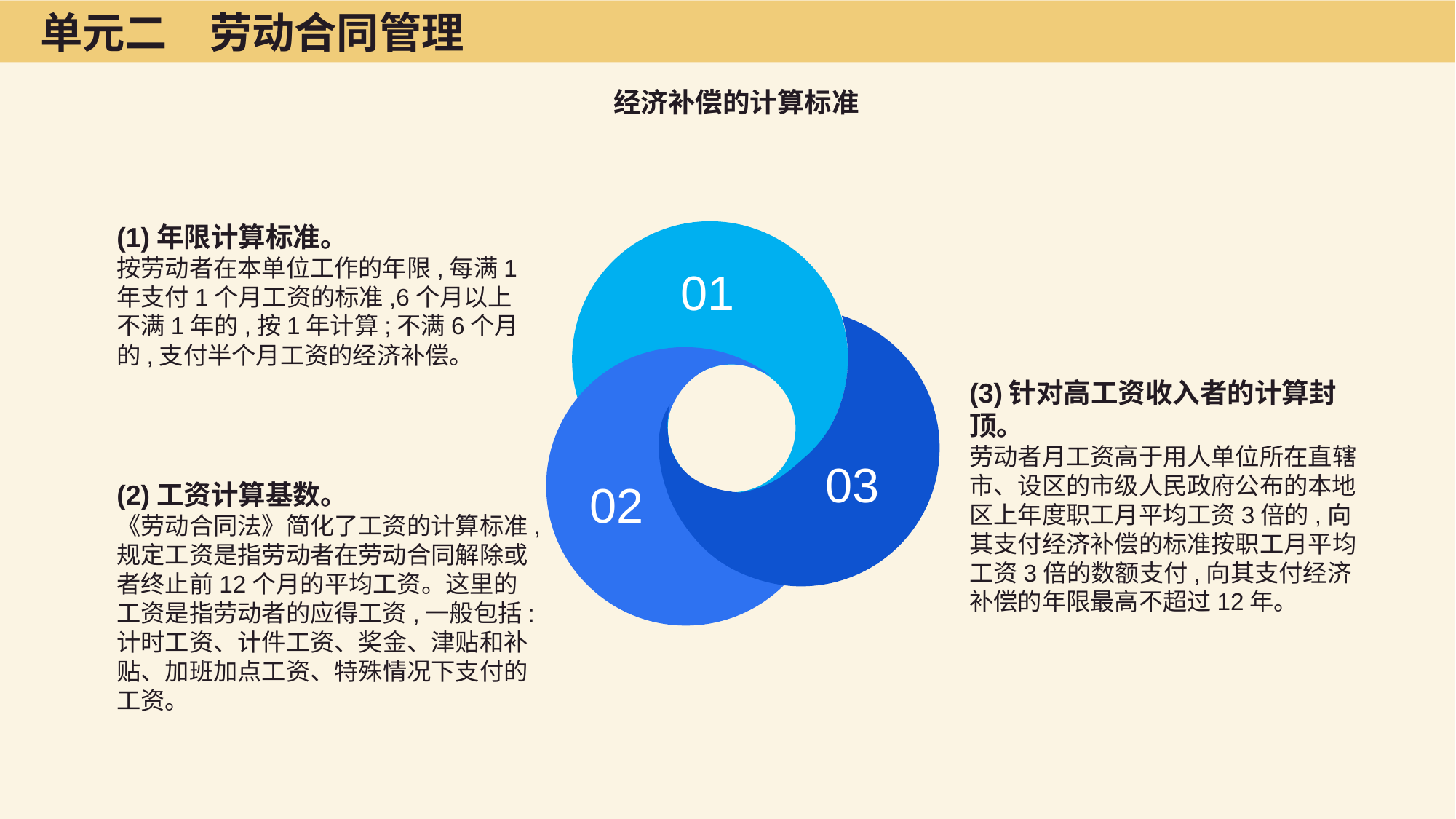

单元二　劳动合同管理
经济补偿的计算标准
(1)年限计算标准。
按劳动者在本单位工作的年限,每满1年支付1个月工资的标准,6个月以上不满1年的,按1年计算;不满6个月的,支付半个月工资的经济补偿。

01

(3)针对高工资收入者的计算封顶。
劳动者月工资高于用人单位所在直辖市、设区的市级人民政府公布的本地区上年度职工月平均工资3倍的,向其支付经济补偿的标准按职工月平均工资3倍的数额支付,向其支付经济补偿的年限最高不超过12年。
03
02
(2)工资计算基数。
《劳动合同法》简化了工资的计算标准,规定工资是指劳动者在劳动合同解除或者终止前12个月的平均工资。这里的工资是指劳动者的应得工资,一般包括:计时工资、计件工资、奖金、津贴和补贴、加班加点工资、特殊情况下支付的工资。